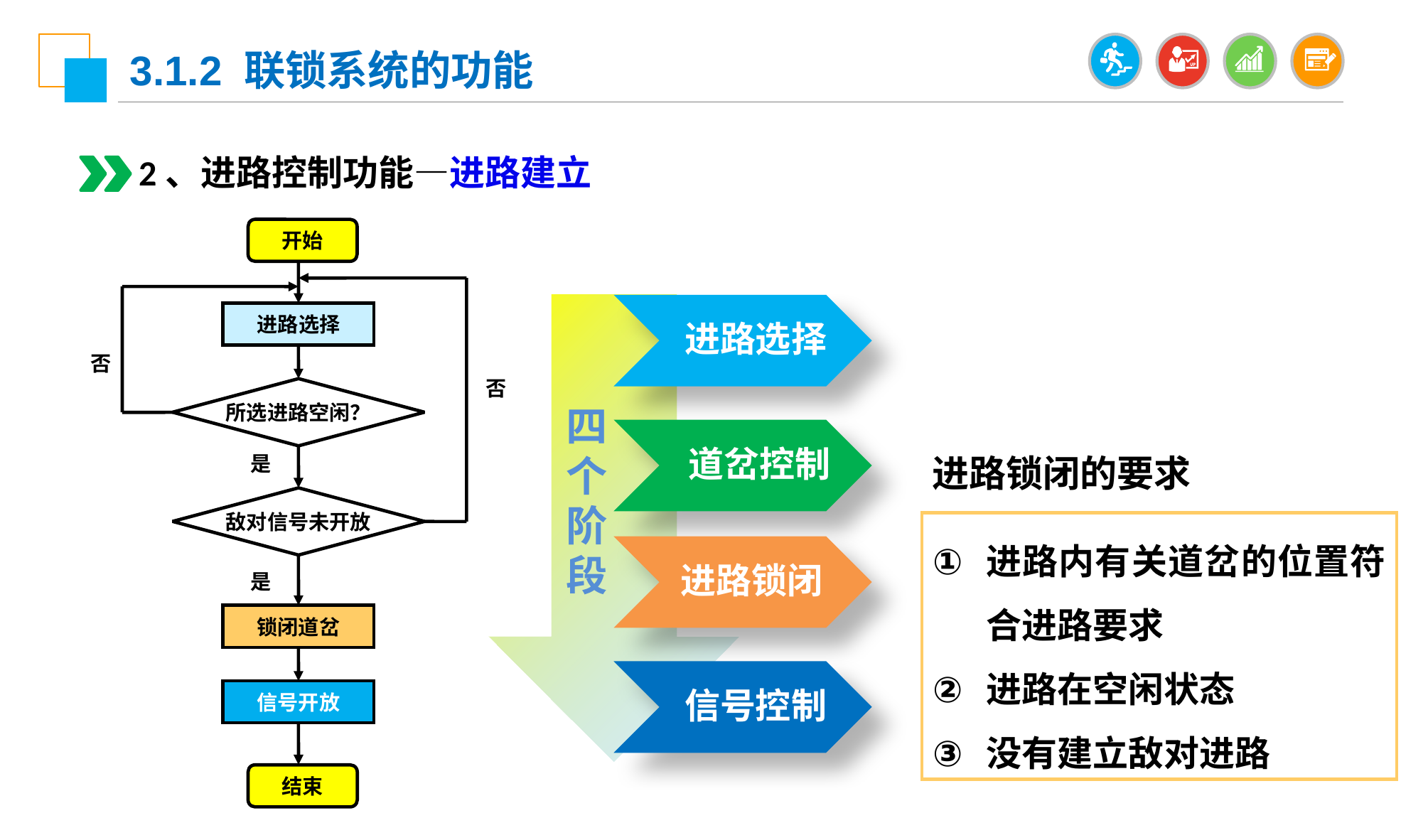

3.1.2 联锁系统的功能
2、进路控制功能—进路建立

开始

进路选择
否

否
所选进路空闲？

是

敌对信号未开放

是
锁闭道岔

信号开放

结束

进路选择
四个阶段

道岔控制
进路锁闭的要求
进路内有关道岔的位置符合进路要求
进路在空闲状态
没有建立敌对进路

进路锁闭

信号控制